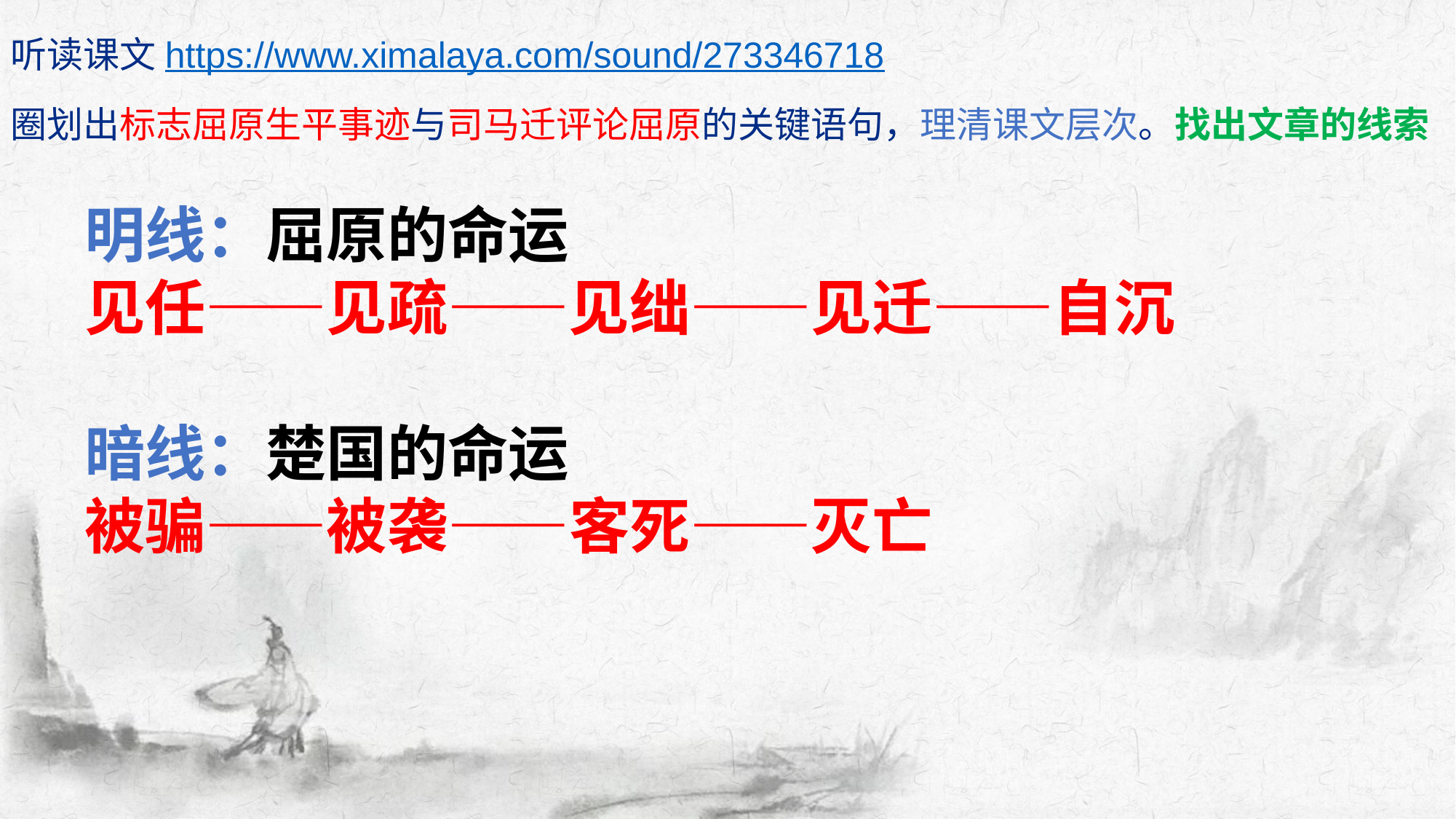

听读课文https://www.ximalaya.com/sound/273346718
圈划出标志屈原生平事迹与司马迁评论屈原的关键语句，理清课文层次。找出文章的线索
明线：屈原的命运
见任——见疏——见绌——见迁——自沉

暗线：楚国的命运
被骗——被袭——客死——灭亡